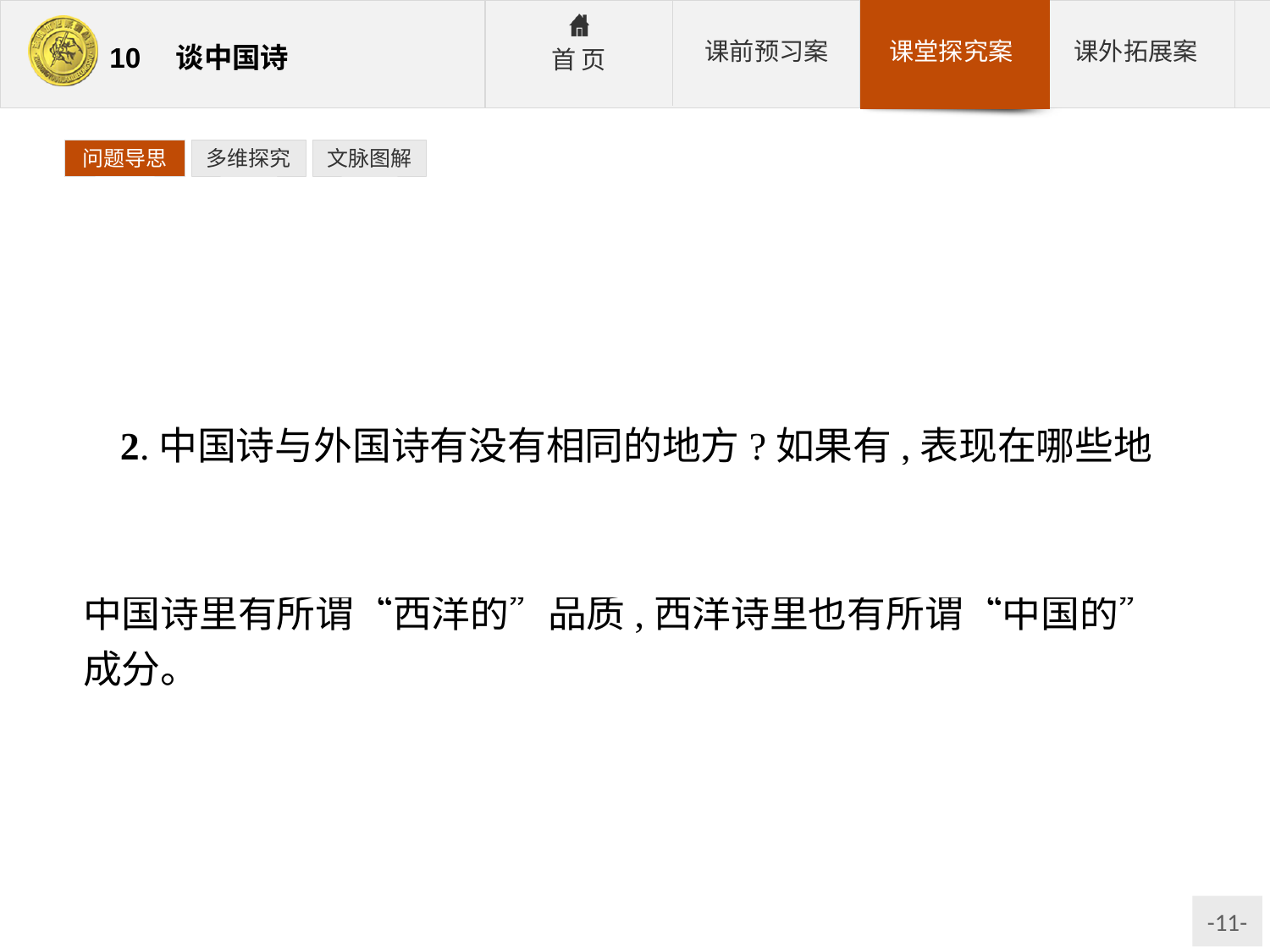

问题导思
多维探究
文脉图解
2.中国诗与外国诗有没有相同的地方?如果有,表现在哪些地方?
参考答案:“中西诗不但内容常相同,并且作风也往往暗合”。中国诗里有所谓“西洋的”品质,西洋诗里也有所谓“中国的”成分。